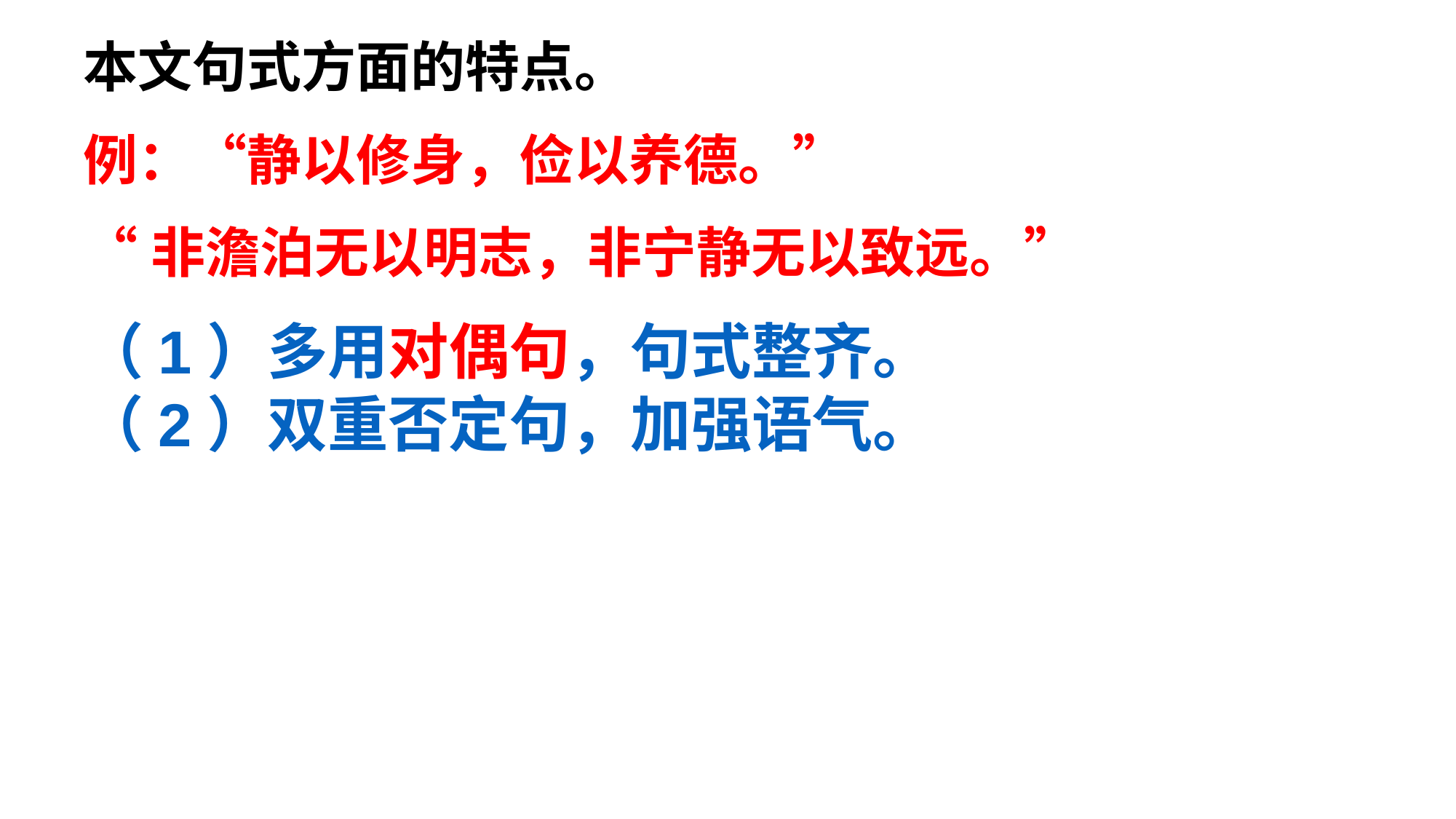

本文句式方面的特点。
例：“静以修身，俭以养德。”
“非澹泊无以明志，非宁静无以致远。”
（1）多用对偶句，句式整齐。
（2）双重否定句，加强语气。